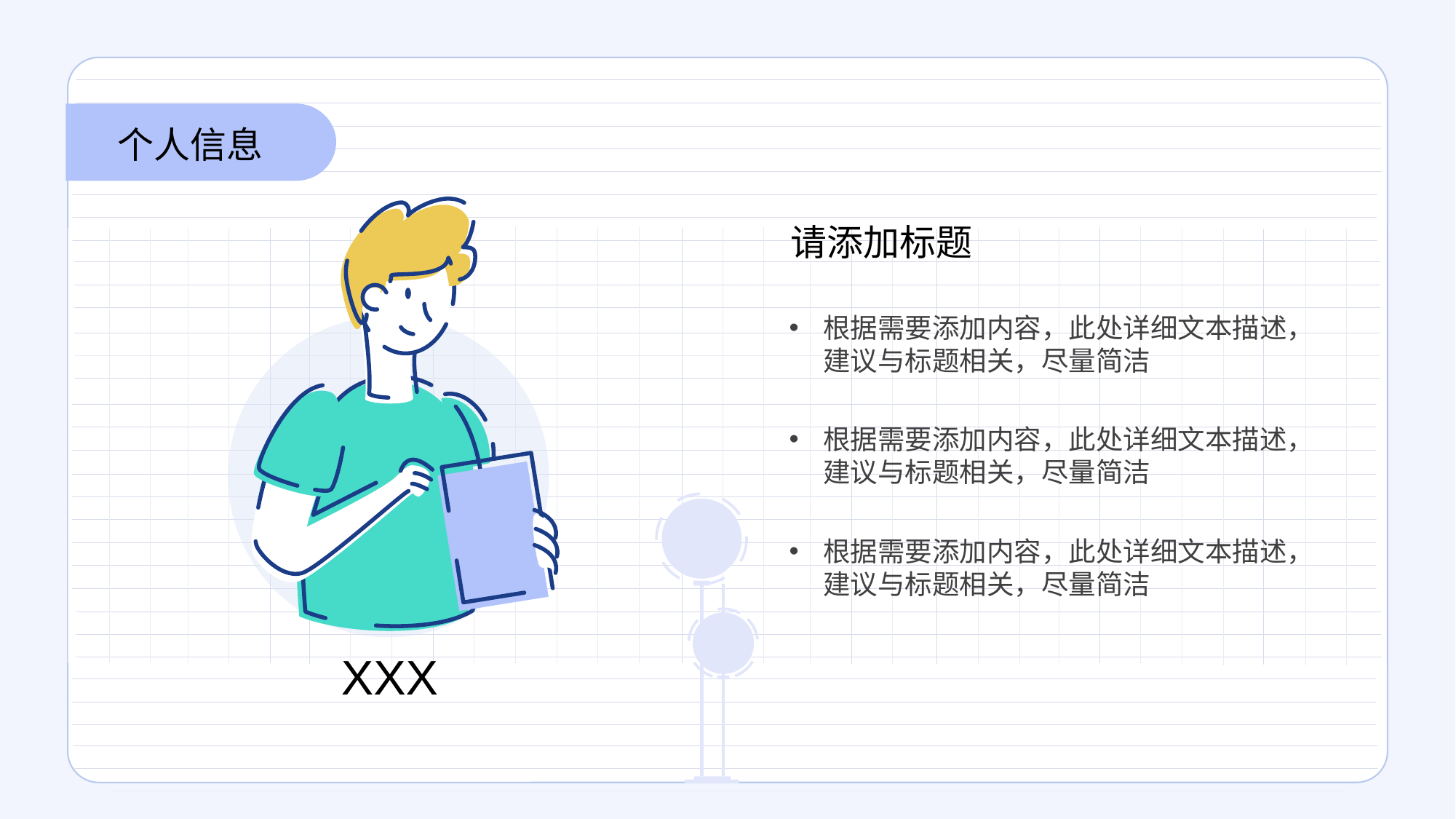

个人信息

请添加标题
根据需要添加内容，此处详细文本描述，建议与标题相关，尽量简洁

根据需要添加内容，此处详细文本描述，建议与标题相关，尽量简洁

根据需要添加内容，此处详细文本描述，建议与标题相关，尽量简洁
XXX